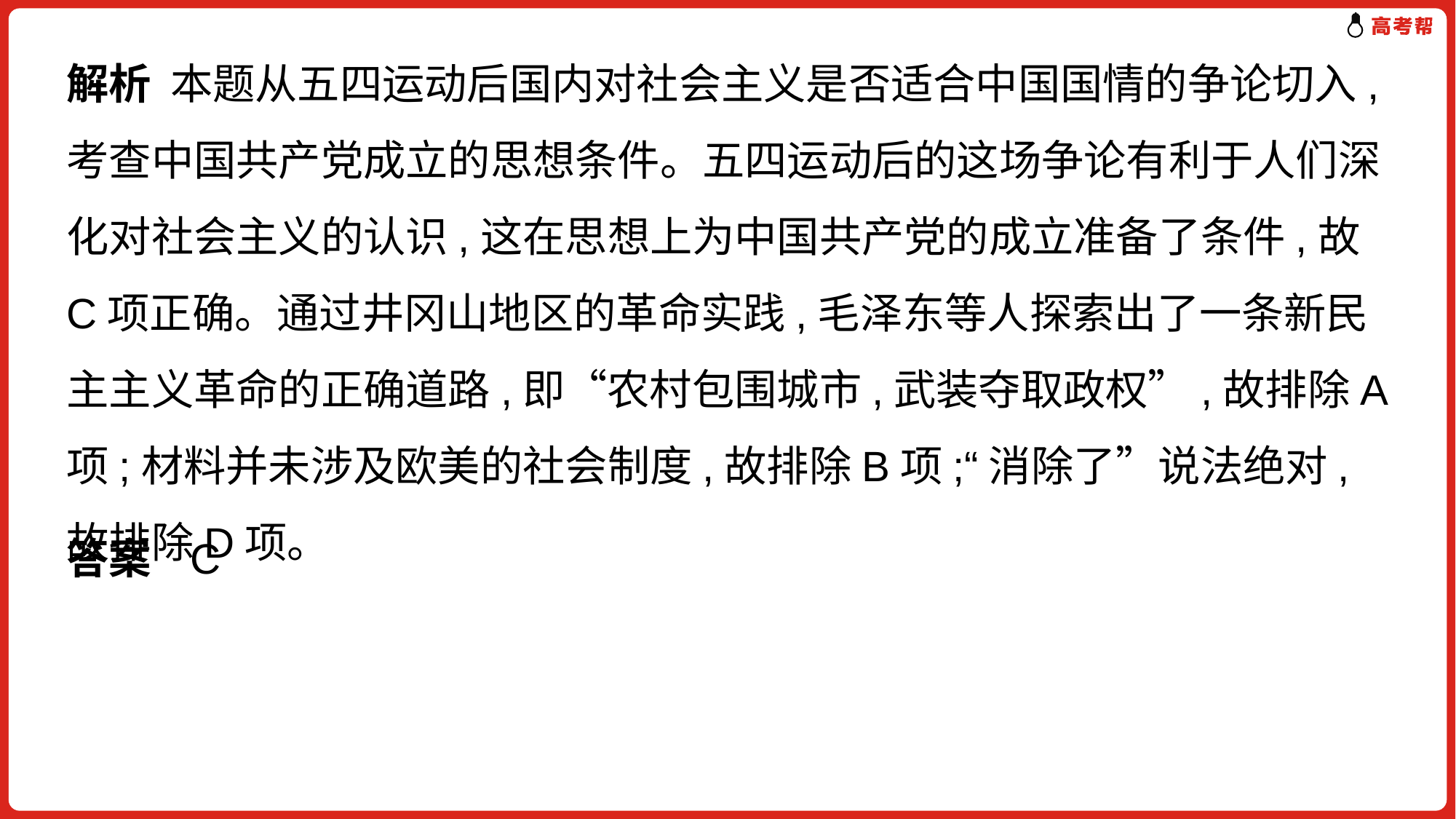

解析  本题从五四运动后国内对社会主义是否适合中国国情的争论切入,考查中国共产党成立的思想条件。五四运动后的这场争论有利于人们深化对社会主义的认识,这在思想上为中国共产党的成立准备了条件,故C项正确。通过井冈山地区的革命实践,毛泽东等人探索出了一条新民主主义革命的正确道路,即“农村包围城市,武装夺取政权”,故排除A项;材料并未涉及欧美的社会制度,故排除B项;“消除了”说法绝对,故排除D项。
答案   C